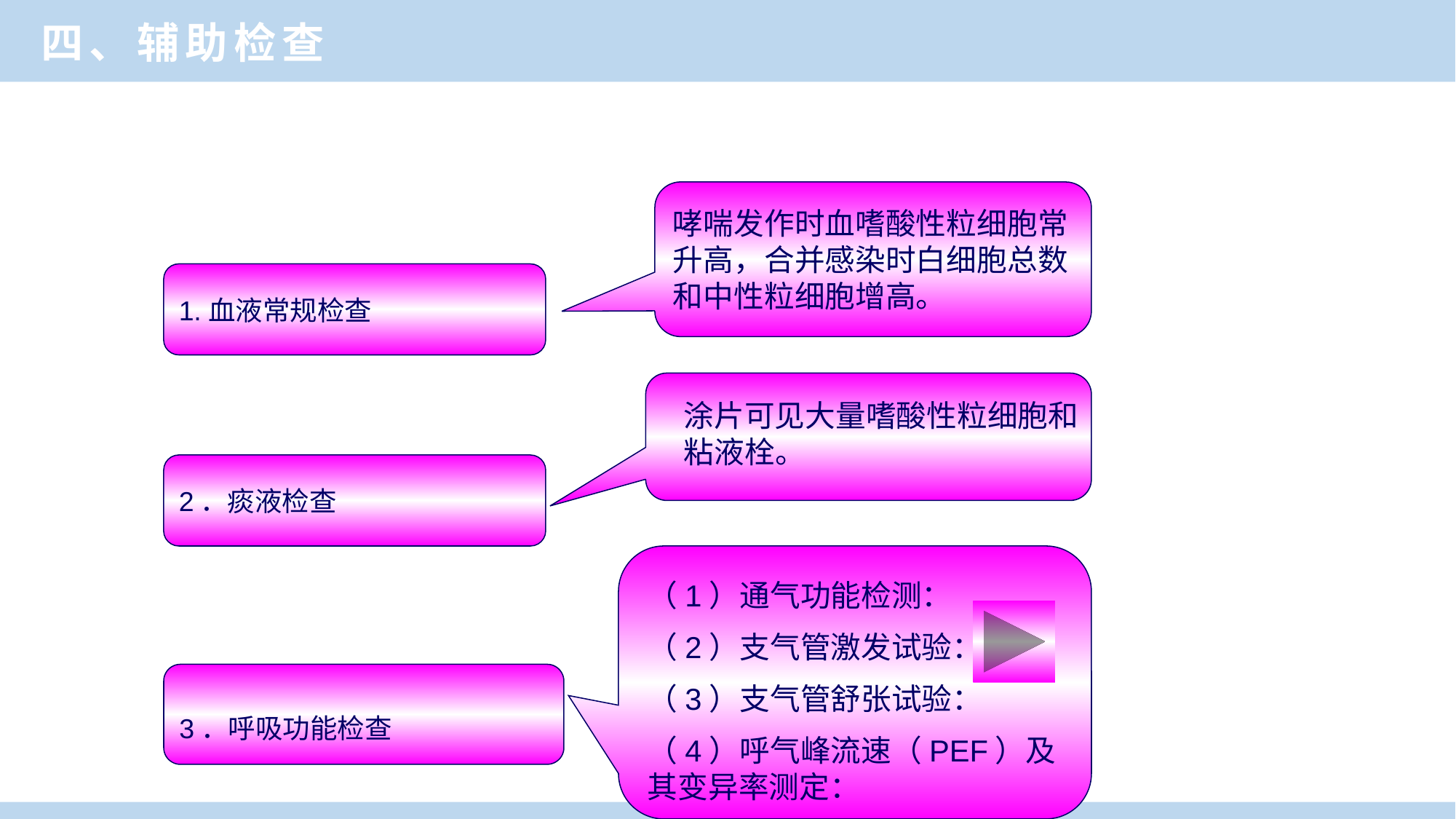

四、辅助检查
哮喘发作时血嗜酸性粒细胞常升高，合并感染时白细胞总数和中性粒细胞增高。
1.血液常规检查

涂片可见大量嗜酸性粒细胞和粘液栓。
2．痰液检查

（1）通气功能检测：
（2）支气管激发试验：
（3）支气管舒张试验：
（4）呼气峰流速（PEF）及其变异率测定：

3．呼吸功能检查